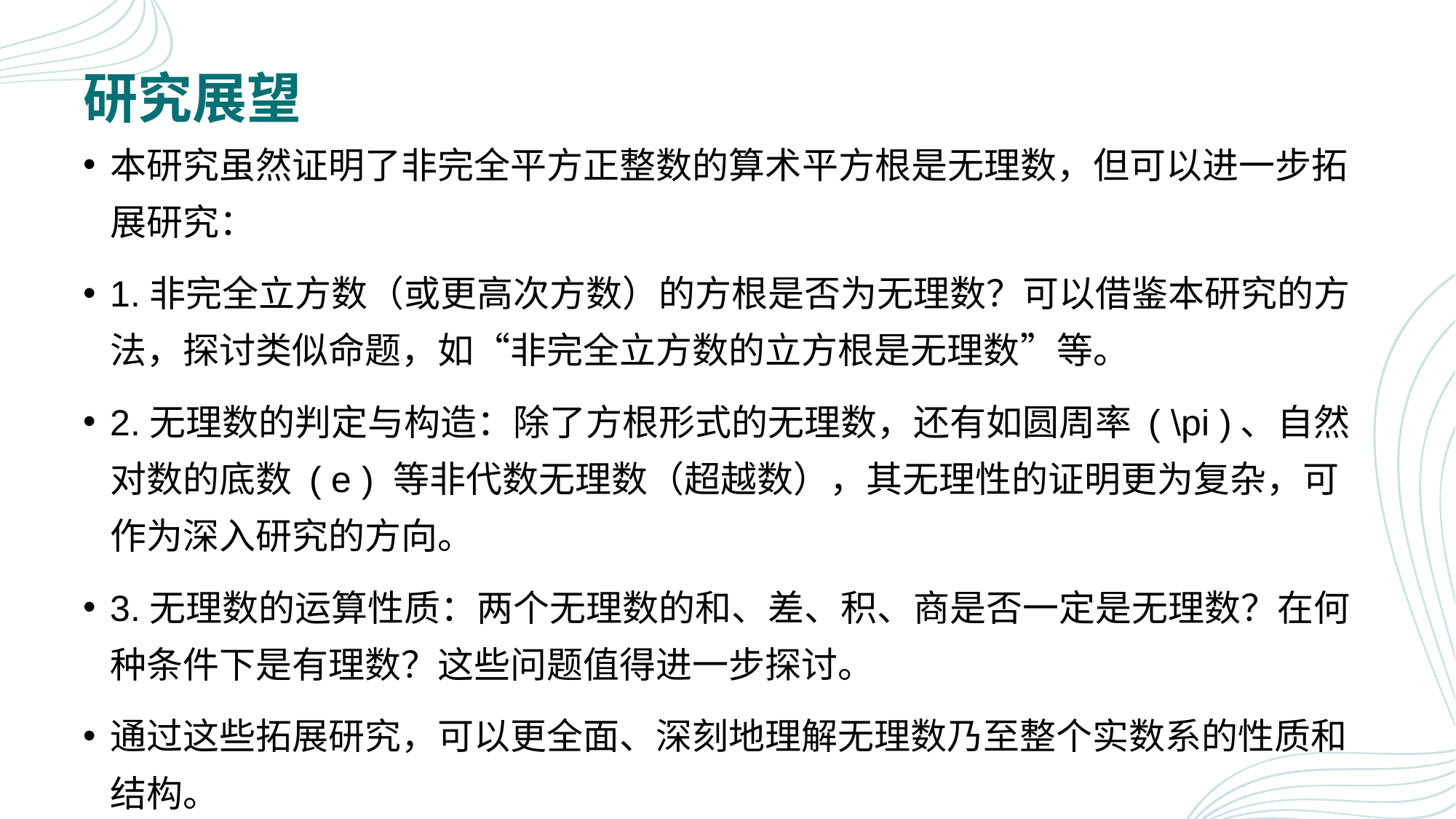

# 研究展望
本研究虽然证明了非完全平方正整数的算术平方根是无理数，但可以进一步拓展研究：
1.非完全立方数（或更高次方数）的方根是否为无理数？可以借鉴本研究的方法，探讨类似命题，如“非完全立方数的立方根是无理数”等。
2.无理数的判定与构造：除了方根形式的无理数，还有如圆周率 ( \pi )、自然对数的底数 ( e ) 等非代数无理数（超越数），其无理性的证明更为复杂，可作为深入研究的方向。
3.无理数的运算性质：两个无理数的和、差、积、商是否一定是无理数？在何种条件下是有理数？这些问题值得进一步探讨。
通过这些拓展研究，可以更全面、深刻地理解无理数乃至整个实数系的性质和结构。